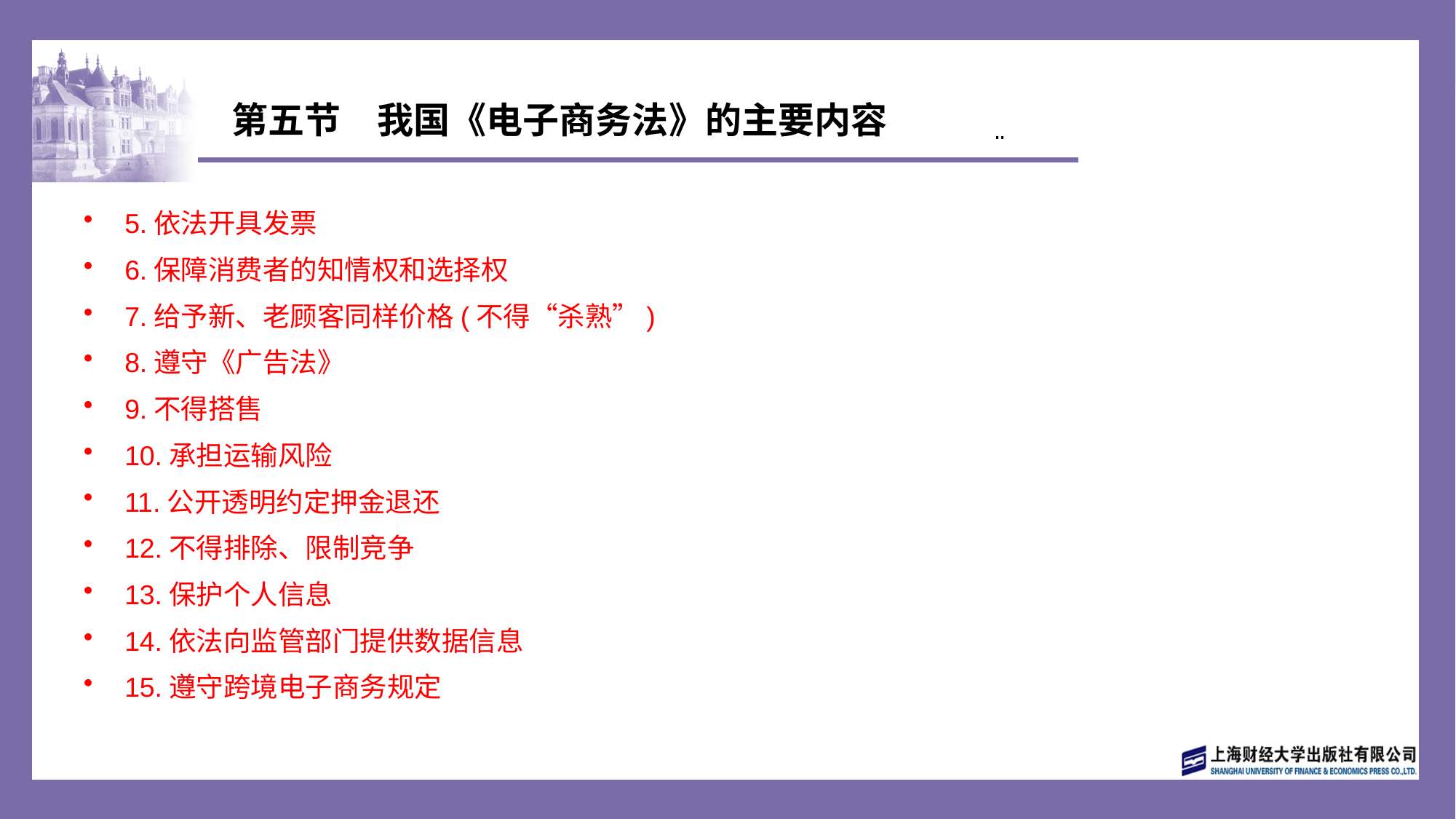

# 第五节　我国《电子商务法》的主要内容
5.依法开具发票
6.保障消费者的知情权和选择权
7.给予新、老顾客同样价格(不得“杀熟”)
8.遵守《广告法》
9.不得搭售
10.承担运输风险
11.公开透明约定押金退还
12.不得排除、限制竞争
13.保护个人信息
14.依法向监管部门提供数据信息
15.遵守跨境电子商务规定